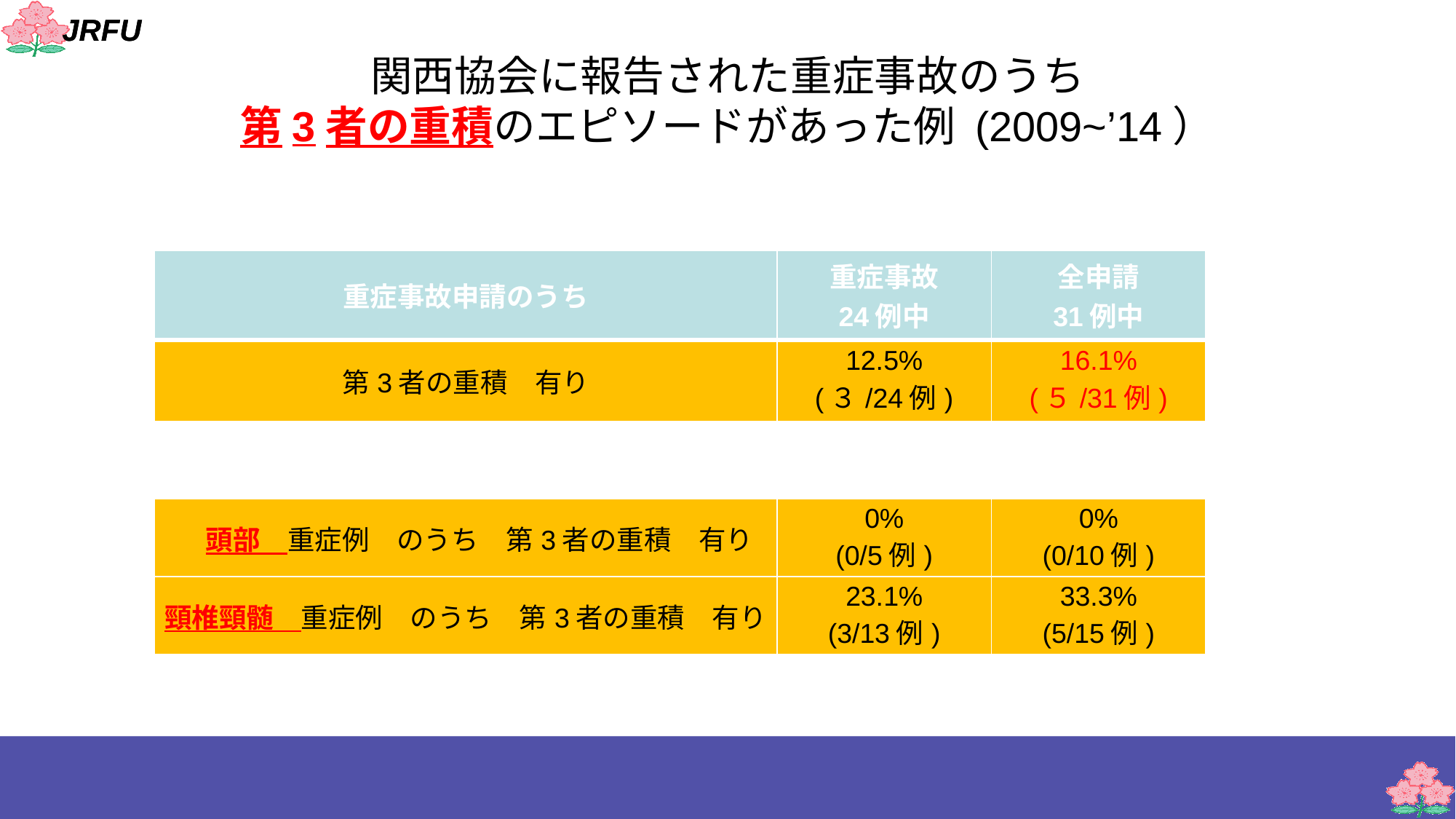

# 関西協会に報告された重症事故のうち 第3者の重積のエピソードがあった例 (2009~’14）
| 重症事故申請のうち | 重症事故 24例中 | 全申請 31例中 |
| --- | --- | --- |
| 第3者の重積　有り | 12.5% (３/24例) | 16.1% (５/31例) |
|  |  |  |
| 頭部　重症例　のうち　第3者の重積　有り | 0% (0/5例) | 0% (0/10例) |
| 頸椎頸髄　重症例　のうち　第3者の重積　有り | 23.1% (3/13例) | 33.3% (5/15例) |